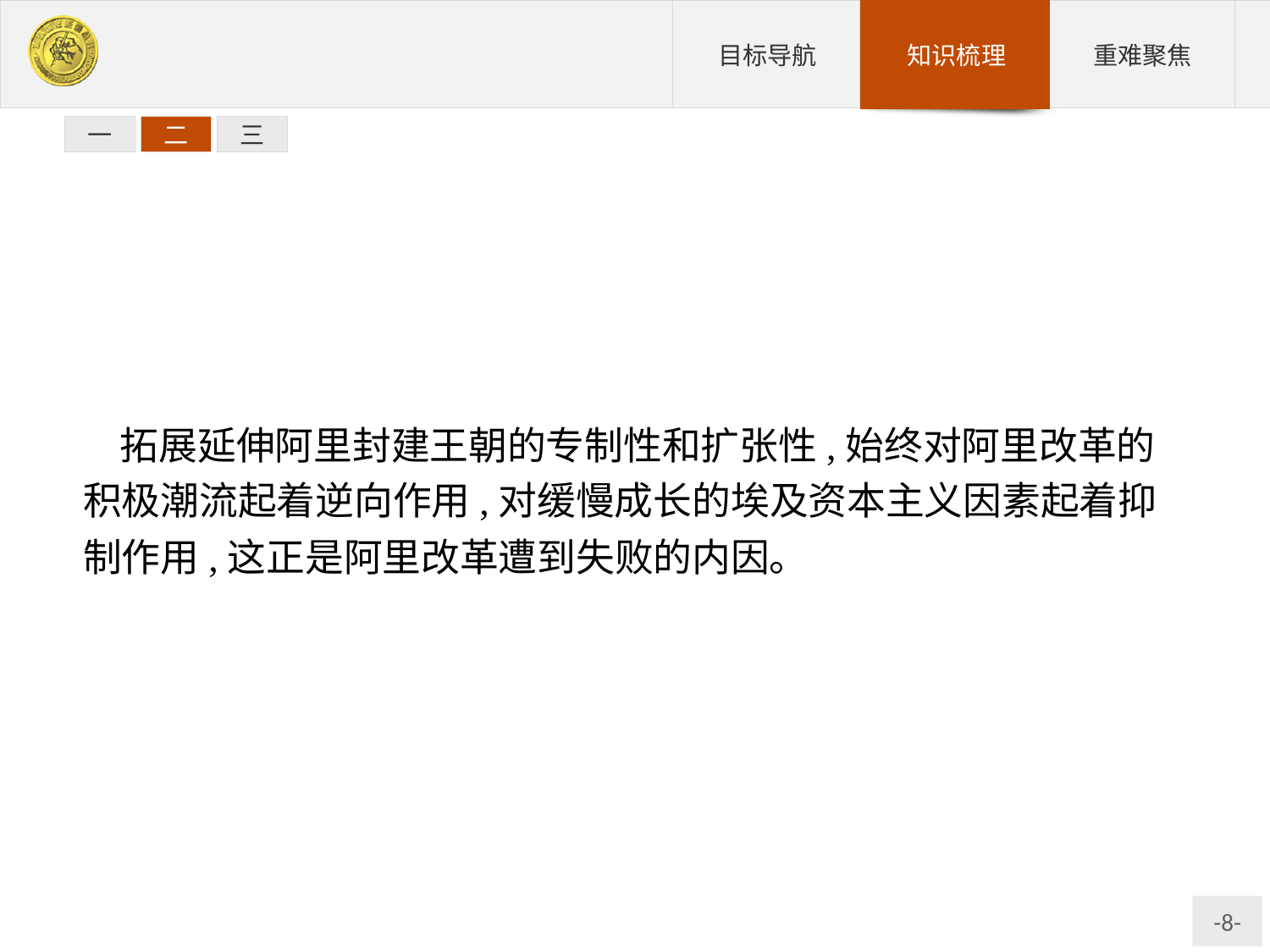

一
二
三
拓展延伸阿里封建王朝的专制性和扩张性,始终对阿里改革的积极潮流起着逆向作用,对缓慢成长的埃及资本主义因素起着抑制作用,这正是阿里改革遭到失败的内因。